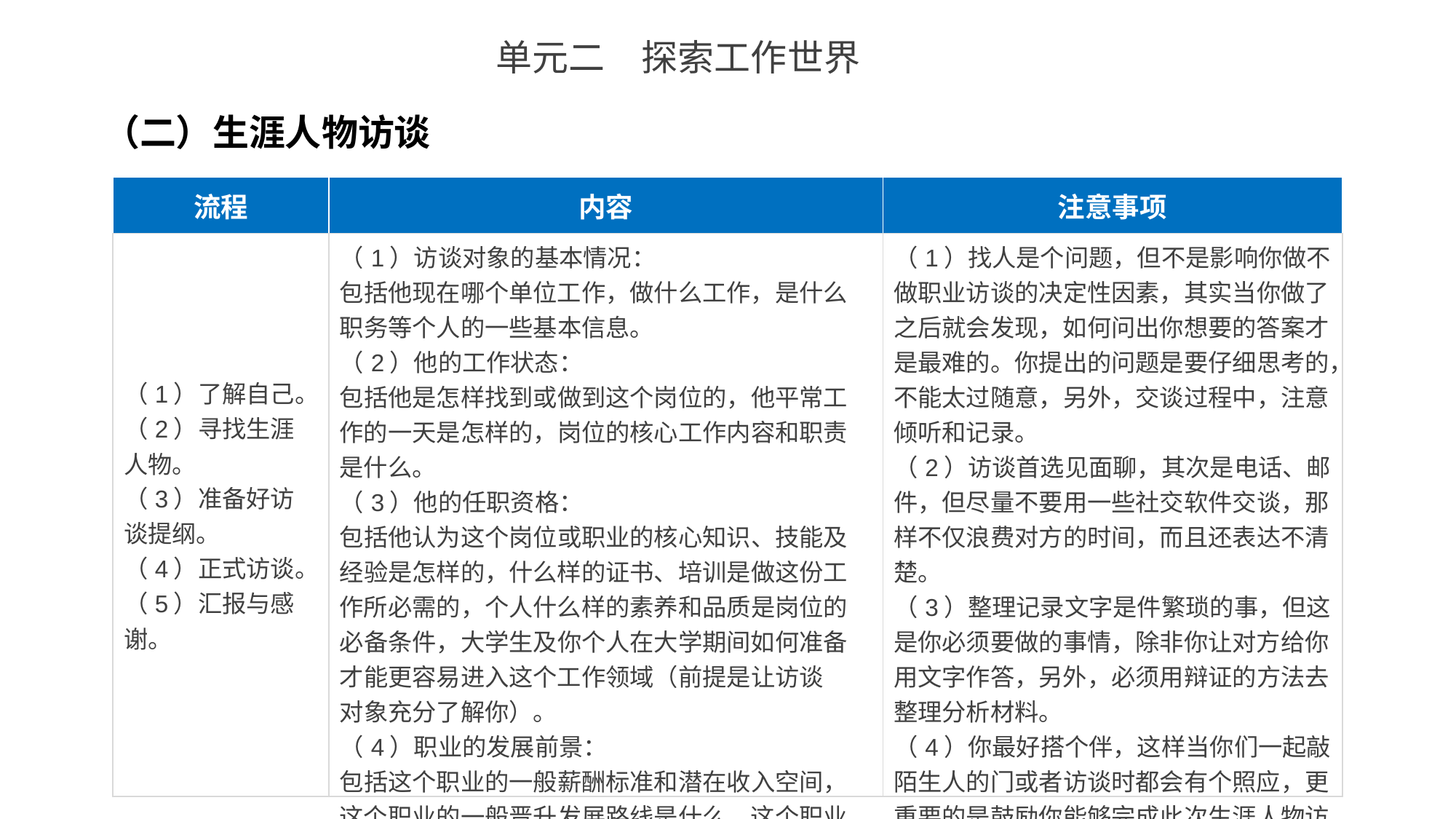

单元二　探索工作世界
（二）生涯人物访谈
| 流程 | 内容 | 注意事项 |
| --- | --- | --- |
| （1）了解自己。 （2）寻找生涯人物。 （3）准备好访谈提纲。 （4）正式访谈。 （5）汇报与感谢。 | （1）访谈对象的基本情况： 包括他现在哪个单位工作，做什么工作，是什么职务等个人的一些基本信息。 （2）他的工作状态： 包括他是怎样找到或做到这个岗位的，他平常工作的一天是怎样的，岗位的核心工作内容和职责是什么。 （3）他的任职资格： 包括他认为这个岗位或职业的核心知识、技能及经验是怎样的，什么样的证书、培训是做这份工作所必需的，个人什么样的素养和品质是岗位的必备条件，大学生及你个人在大学期间如何准备才能更容易进入这个工作领域（前提是让访谈 对象充分了解你）。 （4）职业的发展前景： 包括这个职业的一般薪酬标准和潜在收入空间，这个职业的一般晋升发展路线是什么，这个职业在社会、我国及全球的发展前景怎样，和这个职业相关或相似的职业有哪些等。 | （1）找人是个问题，但不是影响你做不做职业访谈的决定性因素，其实当你做了之后就会发现，如何问出你想要的答案才是最难的。你提出的问题是要仔细思考的，不能太过随意，另外，交谈过程中，注意倾听和记录。 （2）访谈首选见面聊，其次是电话、邮件，但尽量不要用一些社交软件交谈，那样不仅浪费对方的时间，而且还表达不清楚。 （3）整理记录文字是件繁琐的事，但这是你必须要做的事情，除非你让对方给你用文字作答，另外，必须用辩证的方法去整理分析材料。 （4）你最好搭个伴，这样当你们一起敲陌生人的门或者访谈时都会有个照应，更重要的是鼓励你能够完成此次生涯人物访谈作业。 |